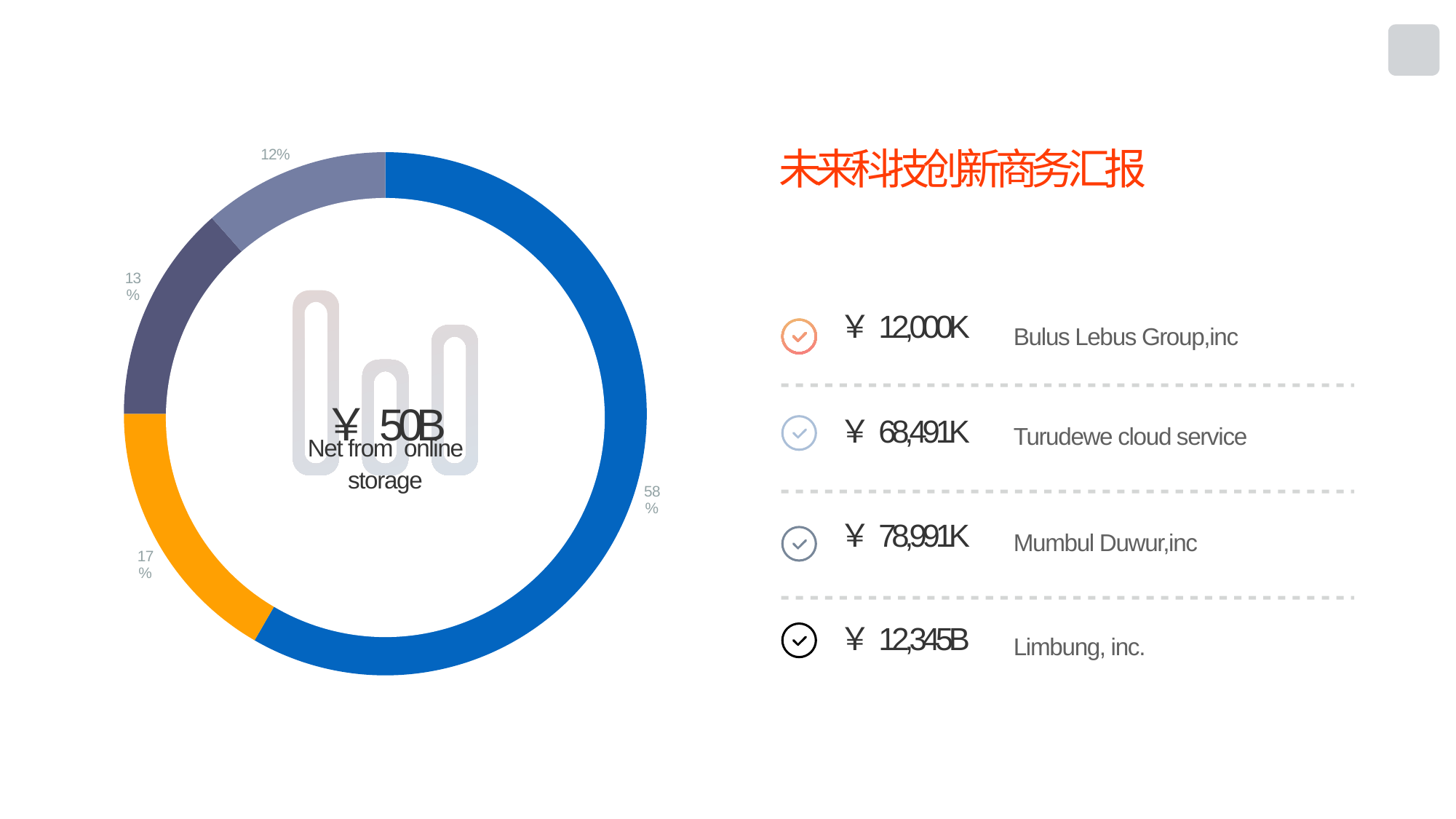

22

### Chart

| Category | Region 1 |
|---|---|
| April | 91.0 |
| July | 26.0 |
| August | 21.0 |
| September | 18.0 |
未来科技创新商务汇报

￥12,000K
Bulus Lebus Group,inc

￥50B

￥68,491K
Turudewe cloud service

Net from  online storage

￥78,991K
Mumbul Duwur,inc

￥12,345B
Limbung, inc.